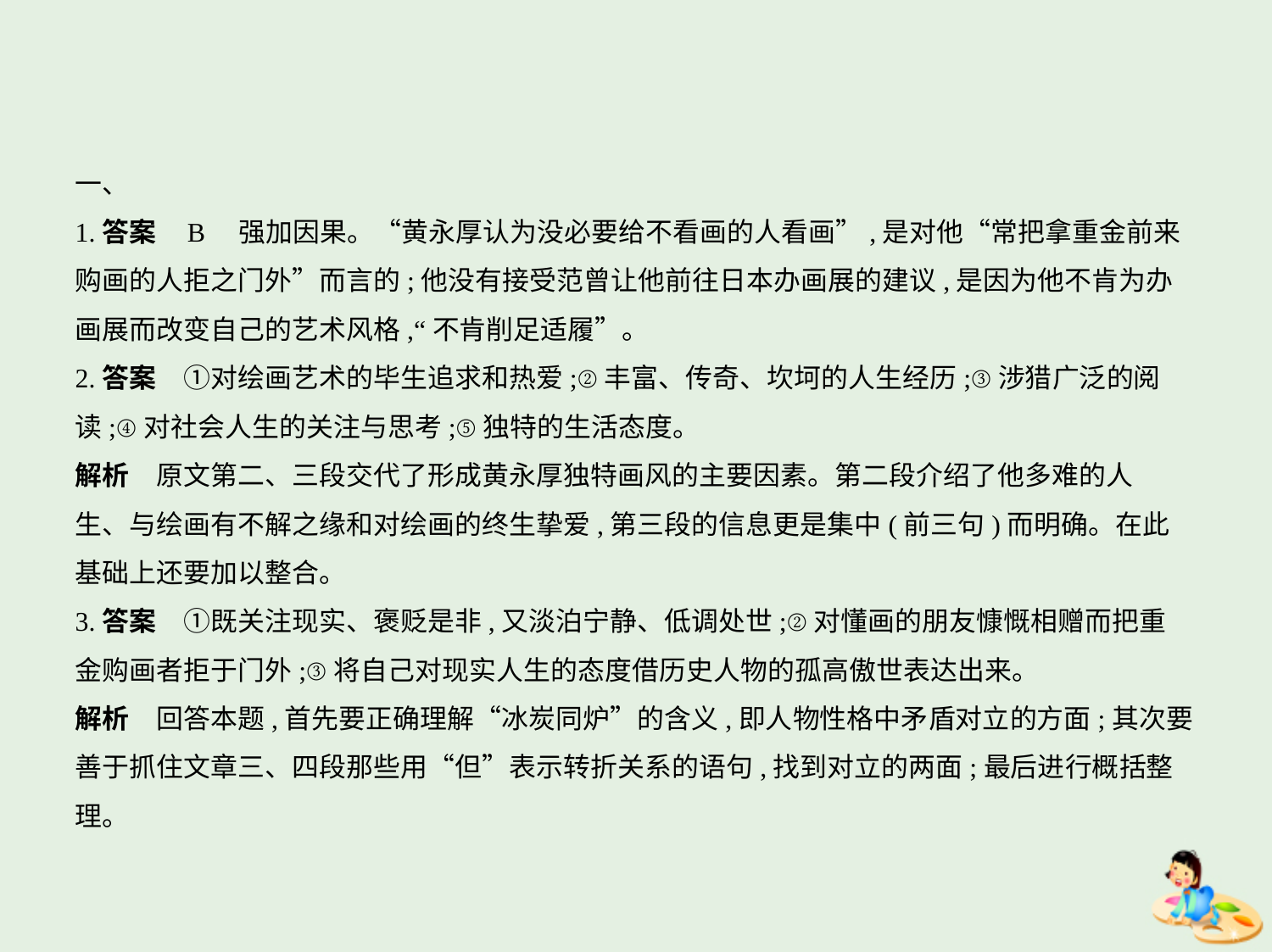

一、
1.答案    B　强加因果。“黄永厚认为没必要给不看画的人看画”,是对他“常把拿重金前来
购画的人拒之门外”而言的;他没有接受范曾让他前往日本办画展的建议,是因为他不肯为办
画展而改变自己的艺术风格,“不肯削足适履”。
2.答案　①对绘画艺术的毕生追求和热爱;②丰富、传奇、坎坷的人生经历;③涉猎广泛的阅
读;④对社会人生的关注与思考;⑤独特的生活态度。
解析　原文第二、三段交代了形成黄永厚独特画风的主要因素。第二段介绍了他多难的人
生、与绘画有不解之缘和对绘画的终生挚爱,第三段的信息更是集中(前三句)而明确。在此
基础上还要加以整合。
3.答案　①既关注现实、褒贬是非,又淡泊宁静、低调处世;②对懂画的朋友慷慨相赠而把重
金购画者拒于门外;③将自己对现实人生的态度借历史人物的孤高傲世表达出来。
解析　回答本题,首先要正确理解“冰炭同炉”的含义,即人物性格中矛盾对立的方面;其次要
善于抓住文章三、四段那些用“但”表示转折关系的语句,找到对立的两面;最后进行概括整理。